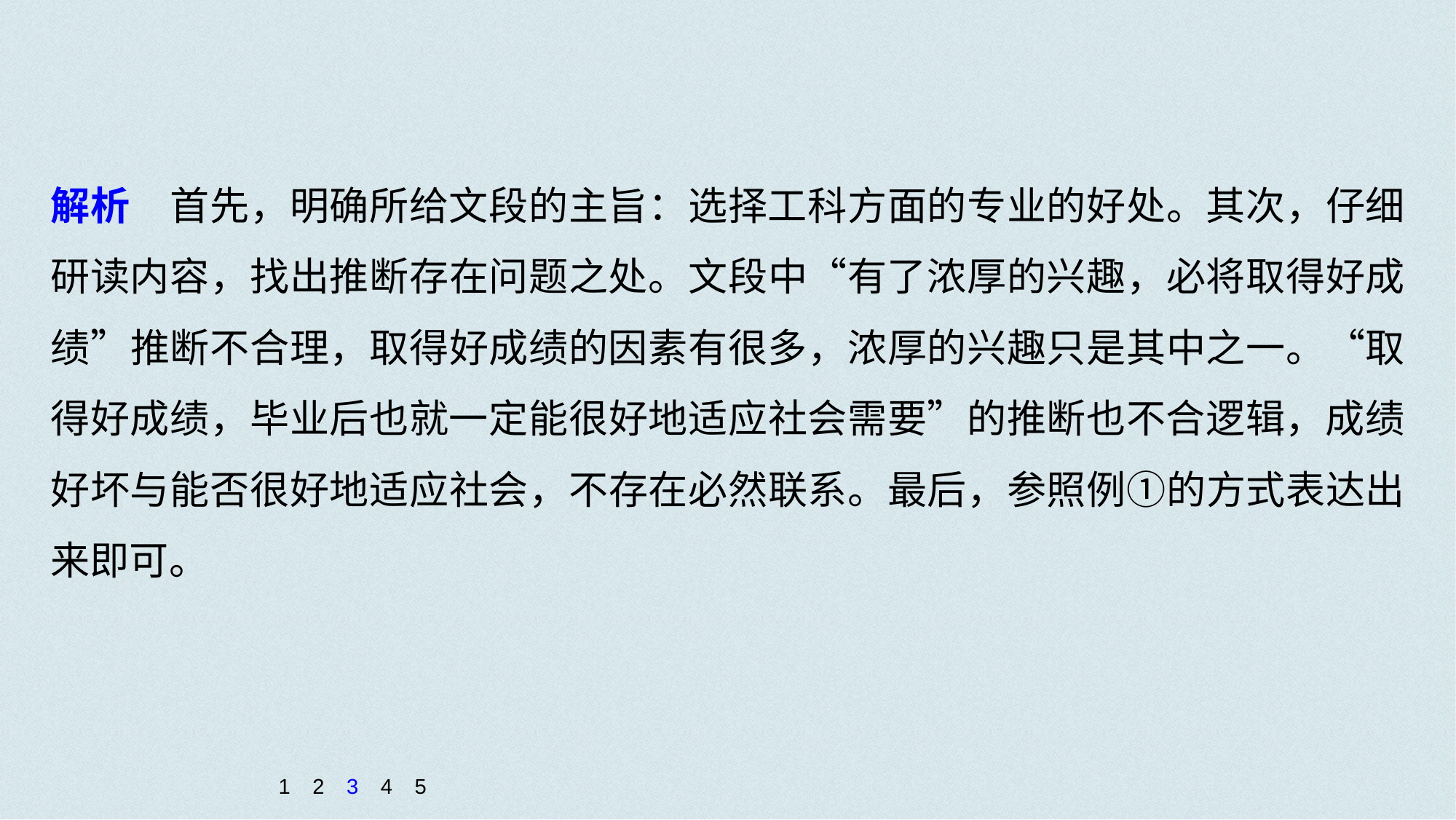

解析　首先，明确所给文段的主旨：选择工科方面的专业的好处。其次，仔细研读内容，找出推断存在问题之处。文段中“有了浓厚的兴趣，必将取得好成绩”推断不合理，取得好成绩的因素有很多，浓厚的兴趣只是其中之一。“取得好成绩，毕业后也就一定能很好地适应社会需要”的推断也不合逻辑，成绩好坏与能否很好地适应社会，不存在必然联系。最后，参照例①的方式表达出来即可。
1
2
3
4
5